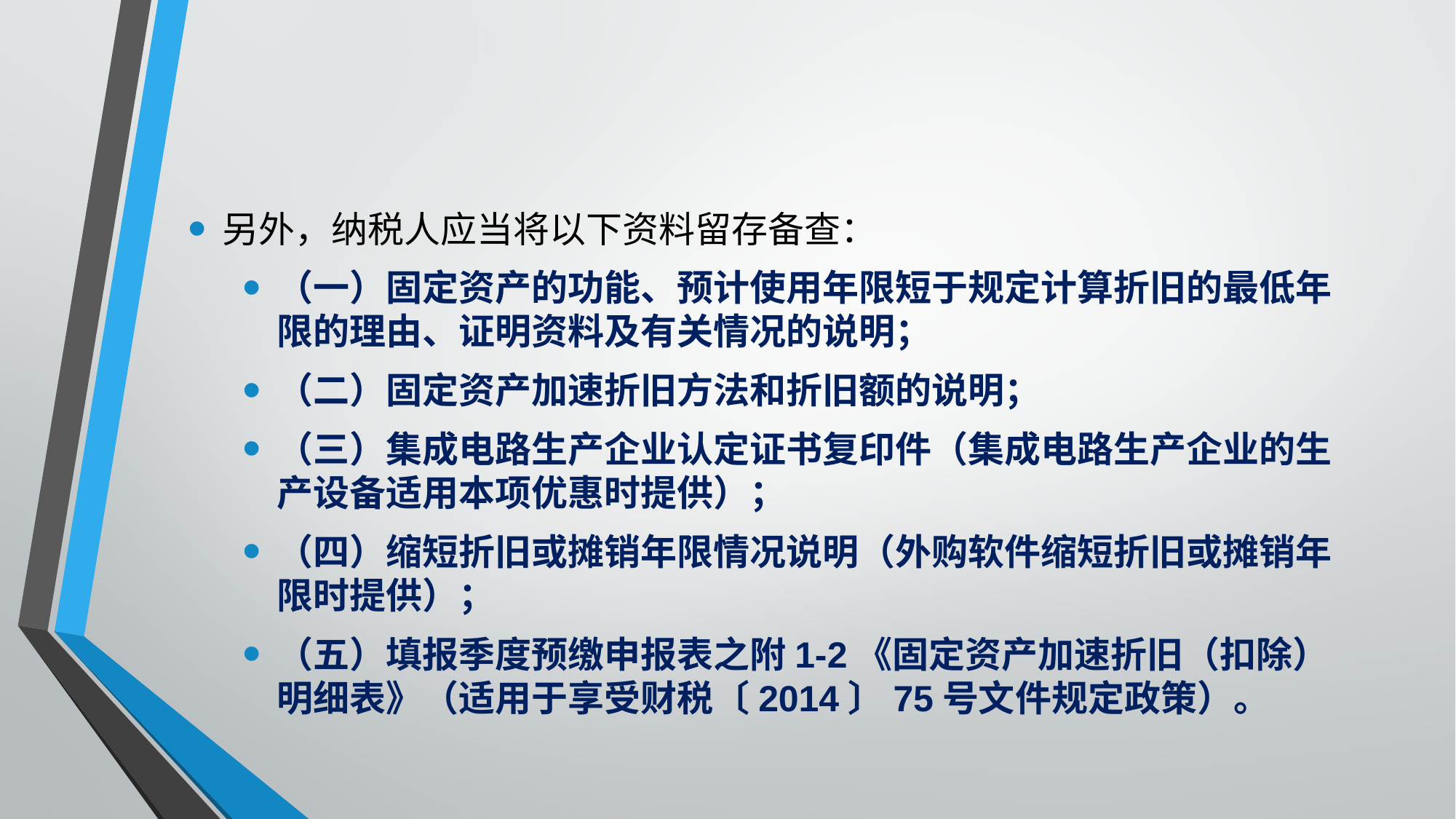

#
另外，纳税人应当将以下资料留存备查：
（一）固定资产的功能、预计使用年限短于规定计算折旧的最低年限的理由、证明资料及有关情况的说明；
（二）固定资产加速折旧方法和折旧额的说明；
（三）集成电路生产企业认定证书复印件（集成电路生产企业的生产设备适用本项优惠时提供）；
（四）缩短折旧或摊销年限情况说明（外购软件缩短折旧或摊销年限时提供）；
（五）填报季度预缴申报表之附1-2《固定资产加速折旧（扣除）明细表》（适用于享受财税〔2014〕75号文件规定政策）。